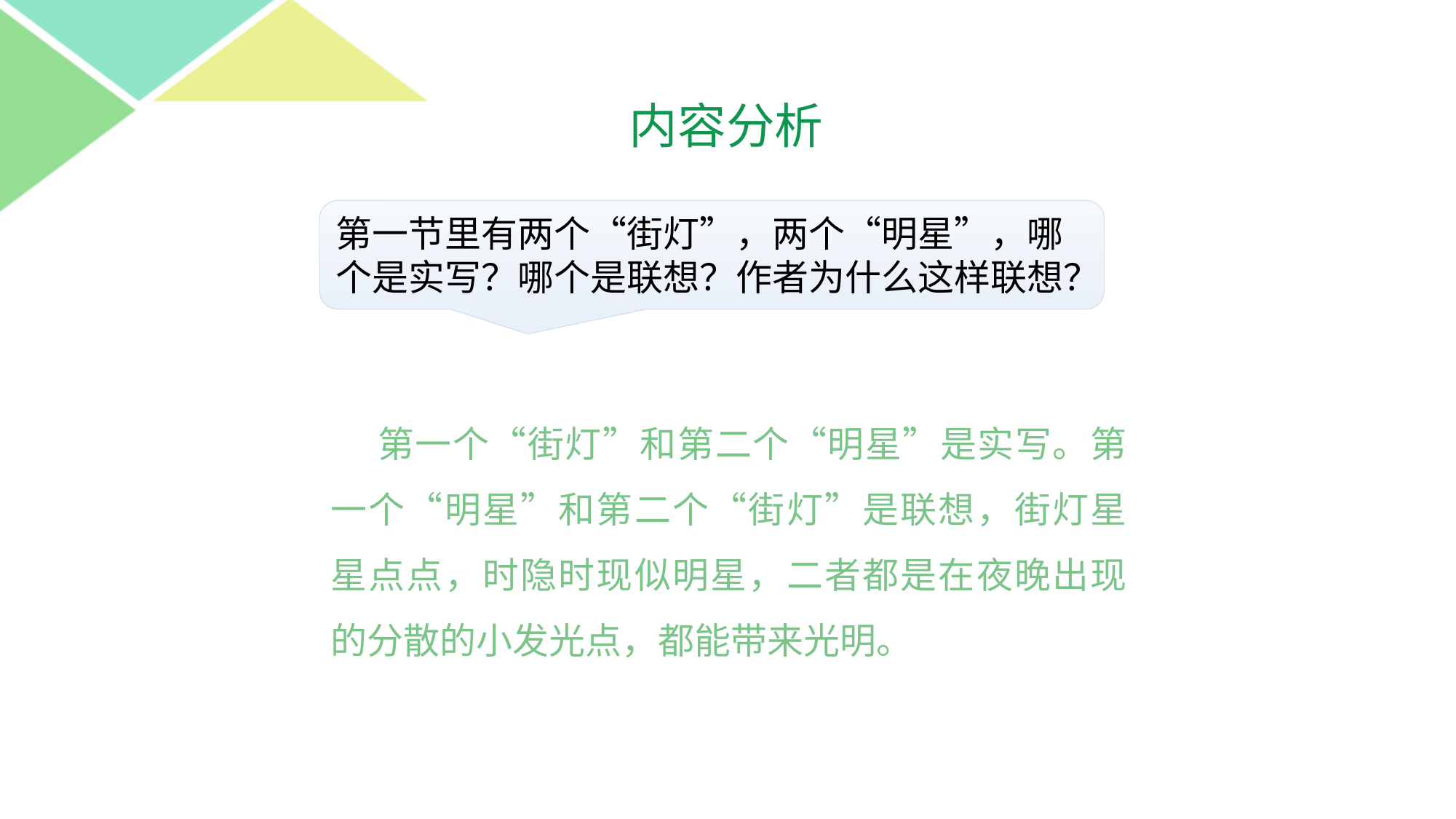

内容分析
第一节里有两个“街灯”，两个“明星”，哪个是实写？哪个是联想？作者为什么这样联想？
    第一个“街灯”和第二个“明星”是实写。第一个“明星”和第二个“街灯”是联想，街灯星星点点，时隐时现似明星，二者都是在夜晚出现的分散的小发光点，都能带来光明。